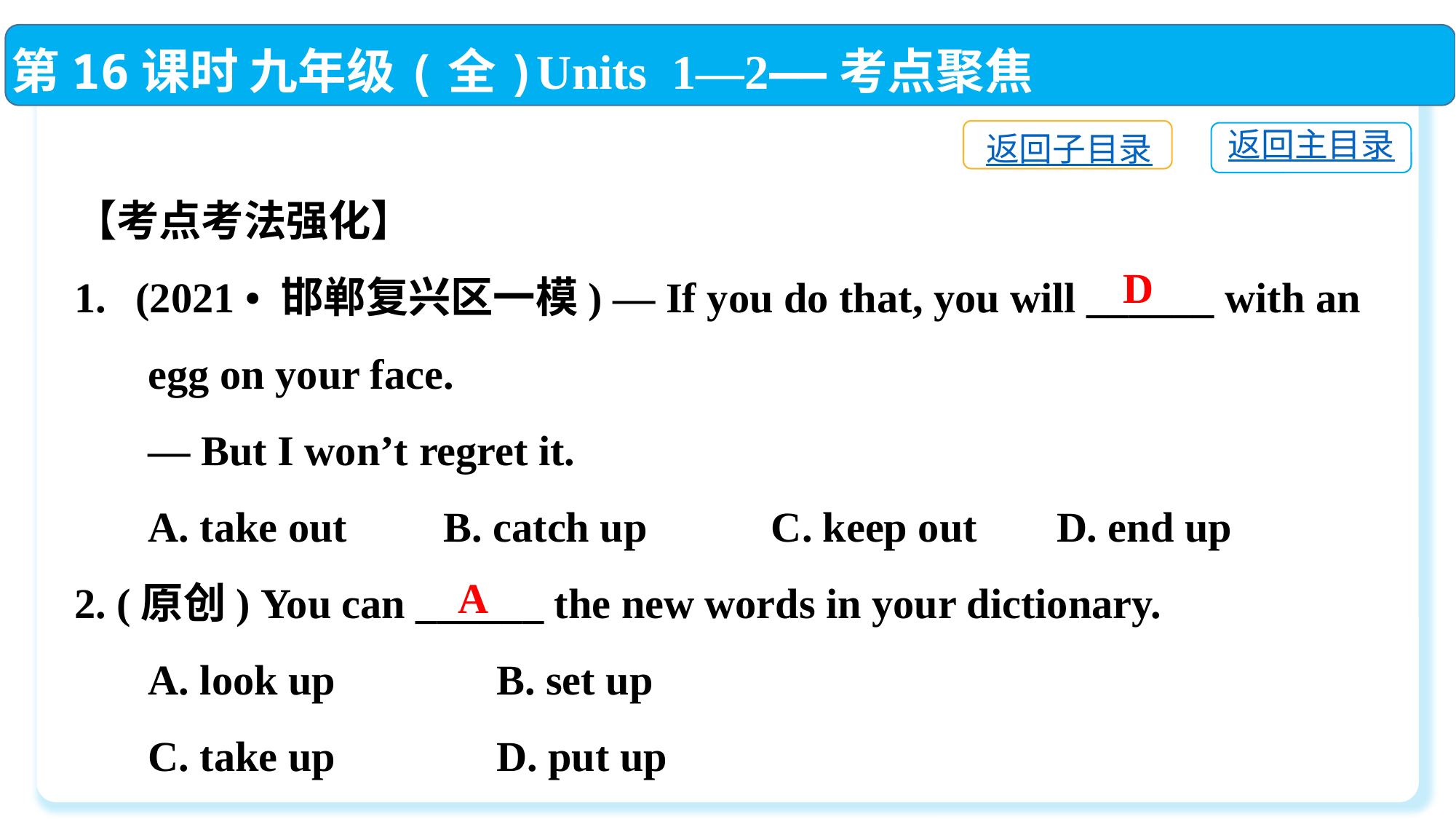

第16课时 九年级(全)Units  1—2——考点聚焦

返回子目录
返回主目录
【考点考法强化】
(2021 • 邯郸复兴区一模) — If you do that, you will ______ with an
       egg on your face.
       — But I won’t regret it.
       A. take out	    B. catch up	    C. keep out	D. end up
2. (原创) You can ______ the new words in your dictionary.
       A. look up	         B. set up
       C. take up	         D. put up

D
A